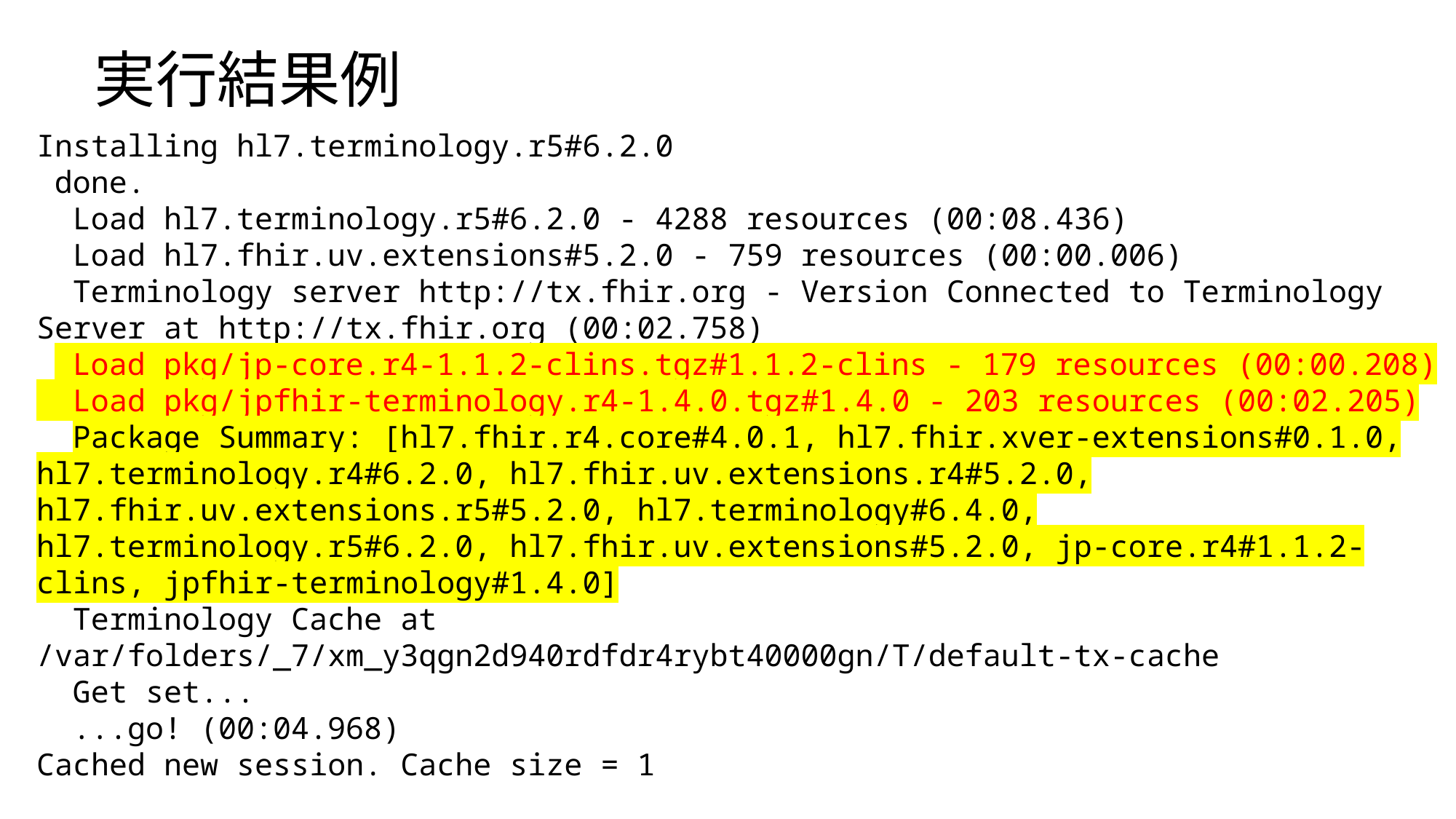

# 実行結果例
Installing hl7.terminology.r5#6.2.0
 done.
  Load hl7.terminology.r5#6.2.0 - 4288 resources (00:08.436)
  Load hl7.fhir.uv.extensions#5.2.0 - 759 resources (00:00.006)
  Terminology server http://tx.fhir.org - Version Connected to Terminology Server at http://tx.fhir.org (00:02.758)
  Load pkg/jp-core.r4-1.1.2-clins.tgz#1.1.2-clins - 179 resources (00:00.208)
  Load pkg/jpfhir-terminology.r4-1.4.0.tgz#1.4.0 - 203 resources (00:02.205)
  Package Summary: [hl7.fhir.r4.core#4.0.1, hl7.fhir.xver-extensions#0.1.0, hl7.terminology.r4#6.2.0, hl7.fhir.uv.extensions.r4#5.2.0, hl7.fhir.uv.extensions.r5#5.2.0, hl7.terminology#6.4.0, hl7.terminology.r5#6.2.0, hl7.fhir.uv.extensions#5.2.0, jp-core.r4#1.1.2-clins, jpfhir-terminology#1.4.0]
  Terminology Cache at /var/folders/_7/xm_y3qgn2d940rdfdr4rybt40000gn/T/default-tx-cache
  Get set...
  ...go! (00:04.968)
Cached new session. Cache size = 1